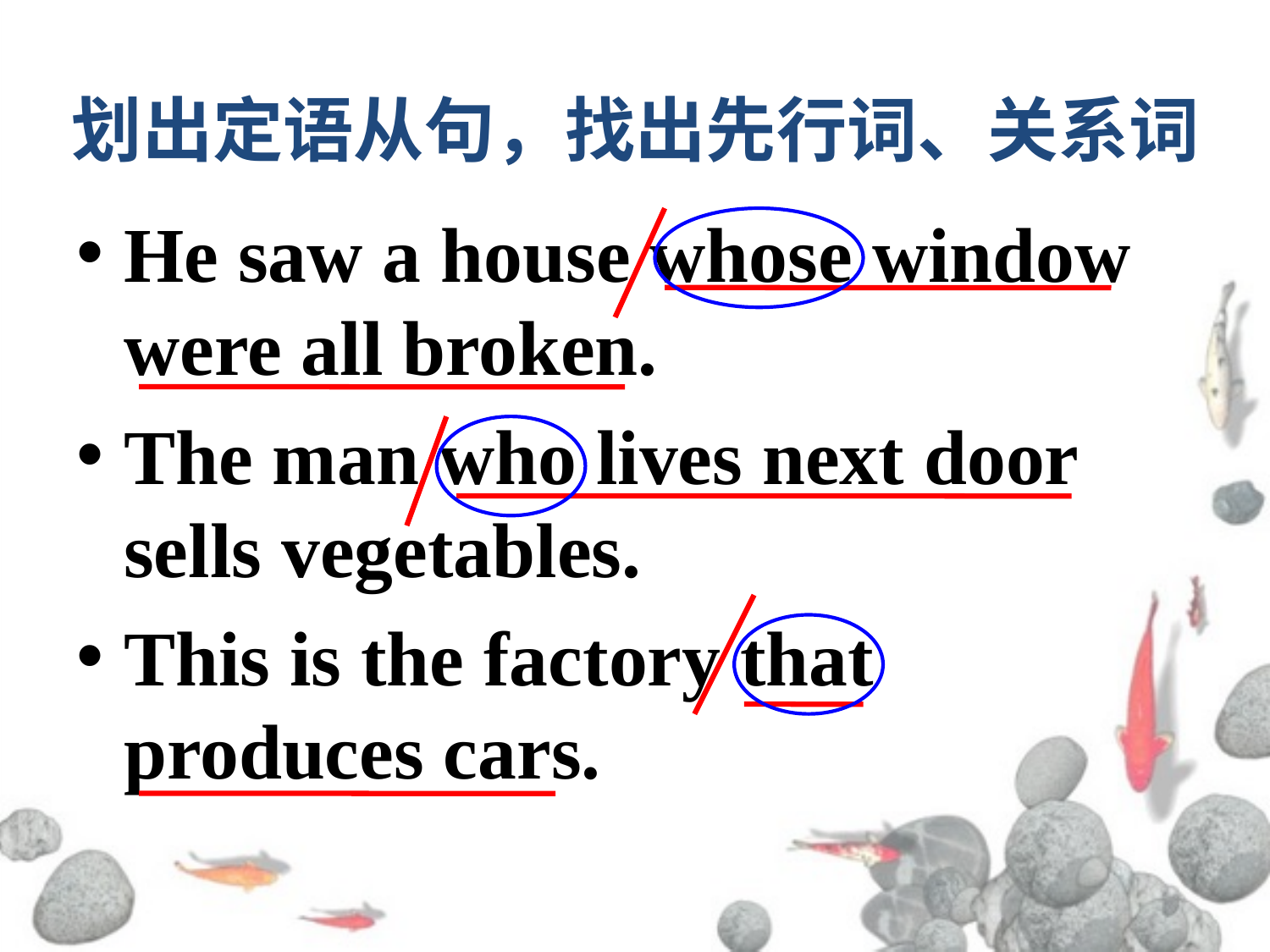

划出定语从句，找出先行词、关系词
He saw a house whose window were all broken.
The man who lives next door sells vegetables.
This is the factory that produces cars.